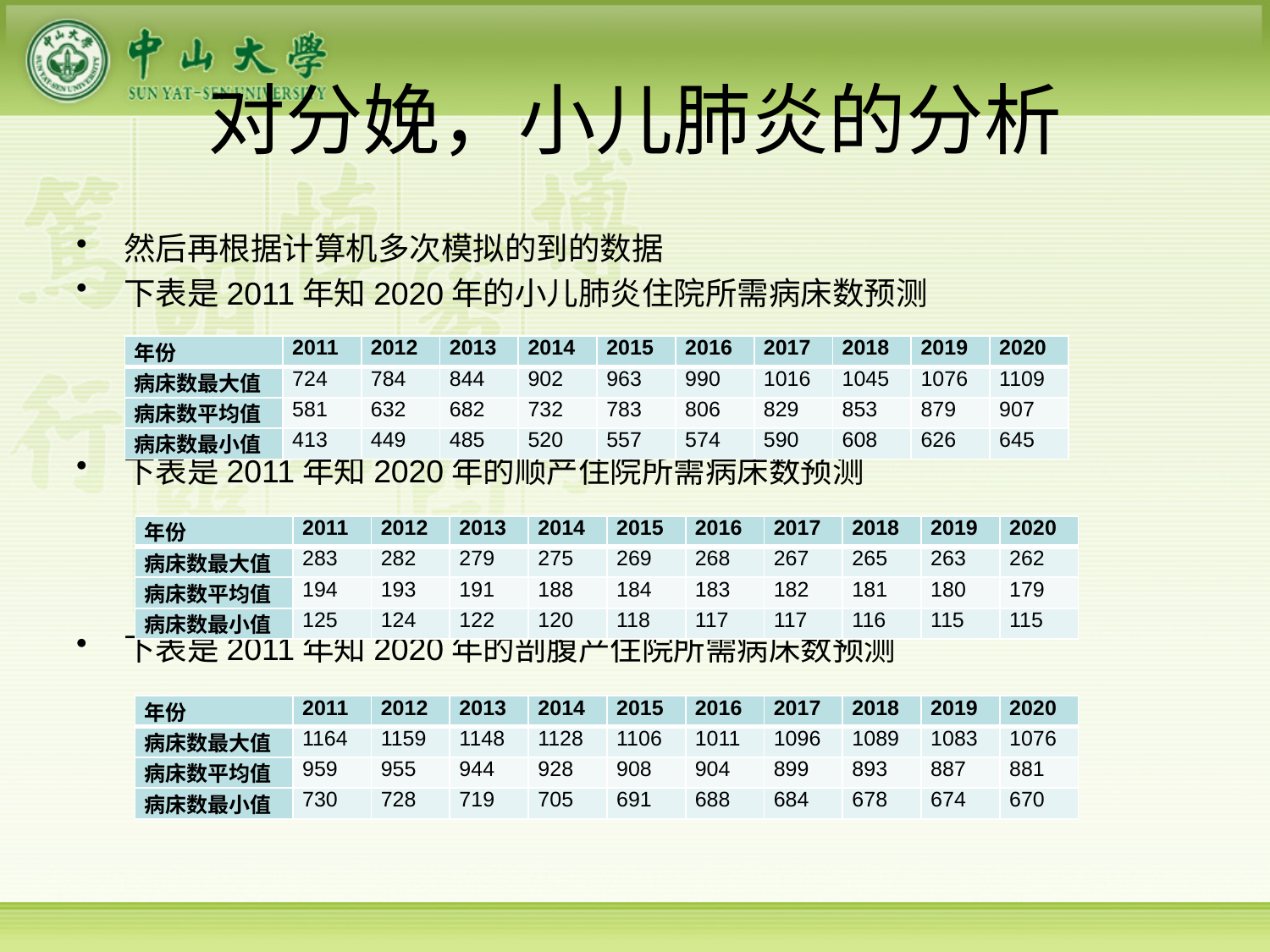

# 对分娩，小儿肺炎的分析
然后再根据计算机多次模拟的到的数据
下表是2011年知2020年的小儿肺炎住院所需病床数预测

下表是2011年知2020年的顺产住院所需病床数预测

下表是2011年知2020年的剖腹产住院所需病床数预测

| 年份 | 2011 | 2012 | 2013 | 2014 | 2015 | 2016 | 2017 | 2018 | 2019 | 2020 |
| --- | --- | --- | --- | --- | --- | --- | --- | --- | --- | --- |
| 病床数最大值 | 724 | 784 | 844 | 902 | 963 | 990 | 1016 | 1045 | 1076 | 1109 |
| 病床数平均值 | 581 | 632 | 682 | 732 | 783 | 806 | 829 | 853 | 879 | 907 |
| 病床数最小值 | 413 | 449 | 485 | 520 | 557 | 574 | 590 | 608 | 626 | 645 |
| 年份 | 2011 | 2012 | 2013 | 2014 | 2015 | 2016 | 2017 | 2018 | 2019 | 2020 |
| --- | --- | --- | --- | --- | --- | --- | --- | --- | --- | --- |
| 病床数最大值 | 283 | 282 | 279 | 275 | 269 | 268 | 267 | 265 | 263 | 262 |
| 病床数平均值 | 194 | 193 | 191 | 188 | 184 | 183 | 182 | 181 | 180 | 179 |
| 病床数最小值 | 125 | 124 | 122 | 120 | 118 | 117 | 117 | 116 | 115 | 115 |
| 年份 | 2011 | 2012 | 2013 | 2014 | 2015 | 2016 | 2017 | 2018 | 2019 | 2020 |
| --- | --- | --- | --- | --- | --- | --- | --- | --- | --- | --- |
| 病床数最大值 | 1164 | 1159 | 1148 | 1128 | 1106 | 1011 | 1096 | 1089 | 1083 | 1076 |
| 病床数平均值 | 959 | 955 | 944 | 928 | 908 | 904 | 899 | 893 | 887 | 881 |
| 病床数最小值 | 730 | 728 | 719 | 705 | 691 | 688 | 684 | 678 | 674 | 670 |